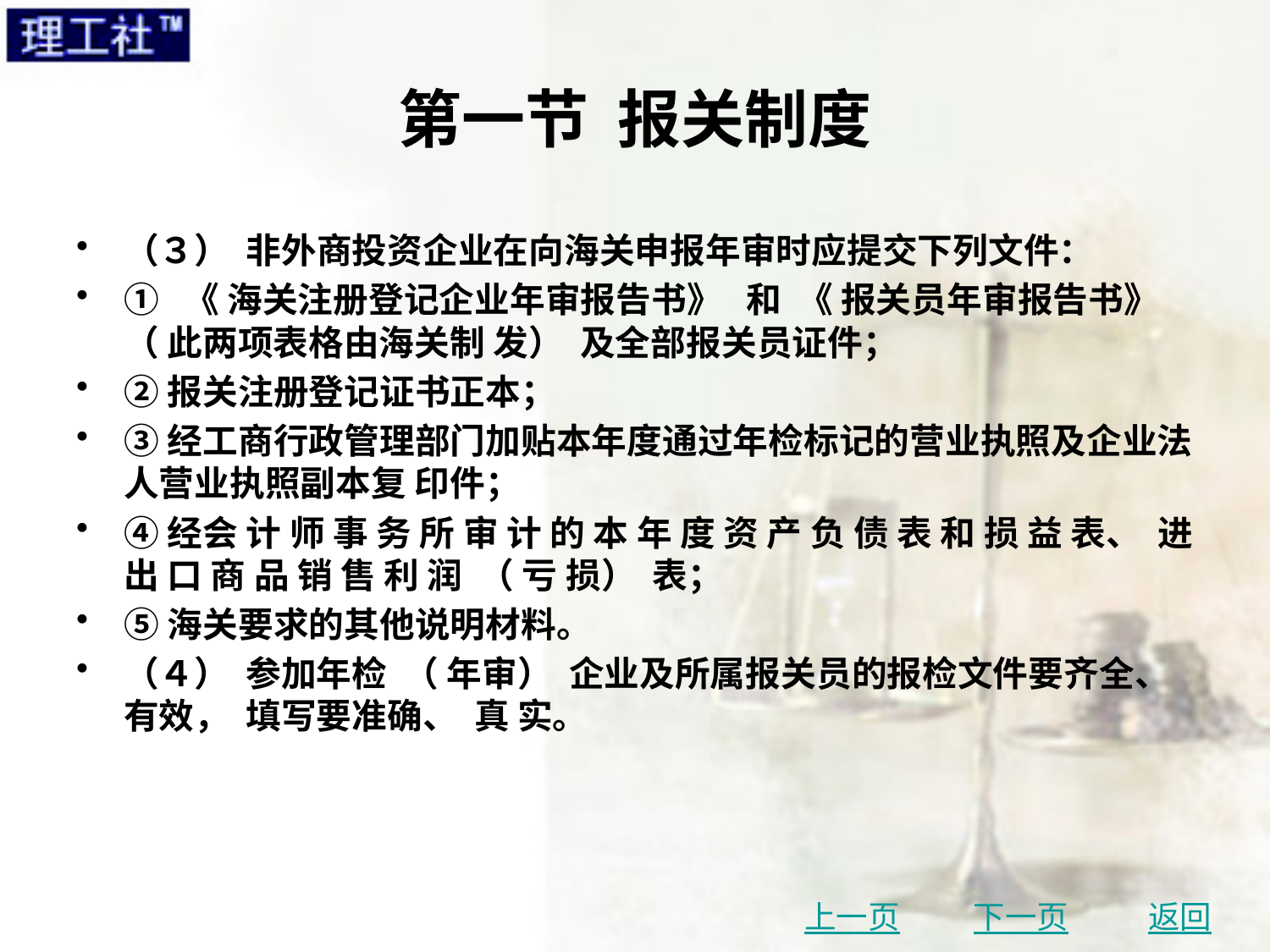

# 第一节  报关制度
（３）  非外商投资企业在向海关申报年审时应提交下列文件：
①  《 海关注册登记企业年审报告书》   和  《 报关员年审报告书》    （ 此两项表格由海关制 发）  及全部报关员证件；
②报关注册登记证书正本；
③经工商行政管理部门加贴本年度通过年检标记的营业执照及企业法人营业执照副本复 印件；
④经会 计 师 事 务 所 审 计 的 本 年 度 资 产 负 债 表 和 损 益 表、  进 出 口 商 品 销 售 利 润  （ 亏 损）  表；
⑤海关要求的其他说明材料。
（４）  参加年检  （ 年审）  企业及所属报关员的报检文件要齐全、  有效，  填写要准确、  真 实。
上一页
下一页
返回